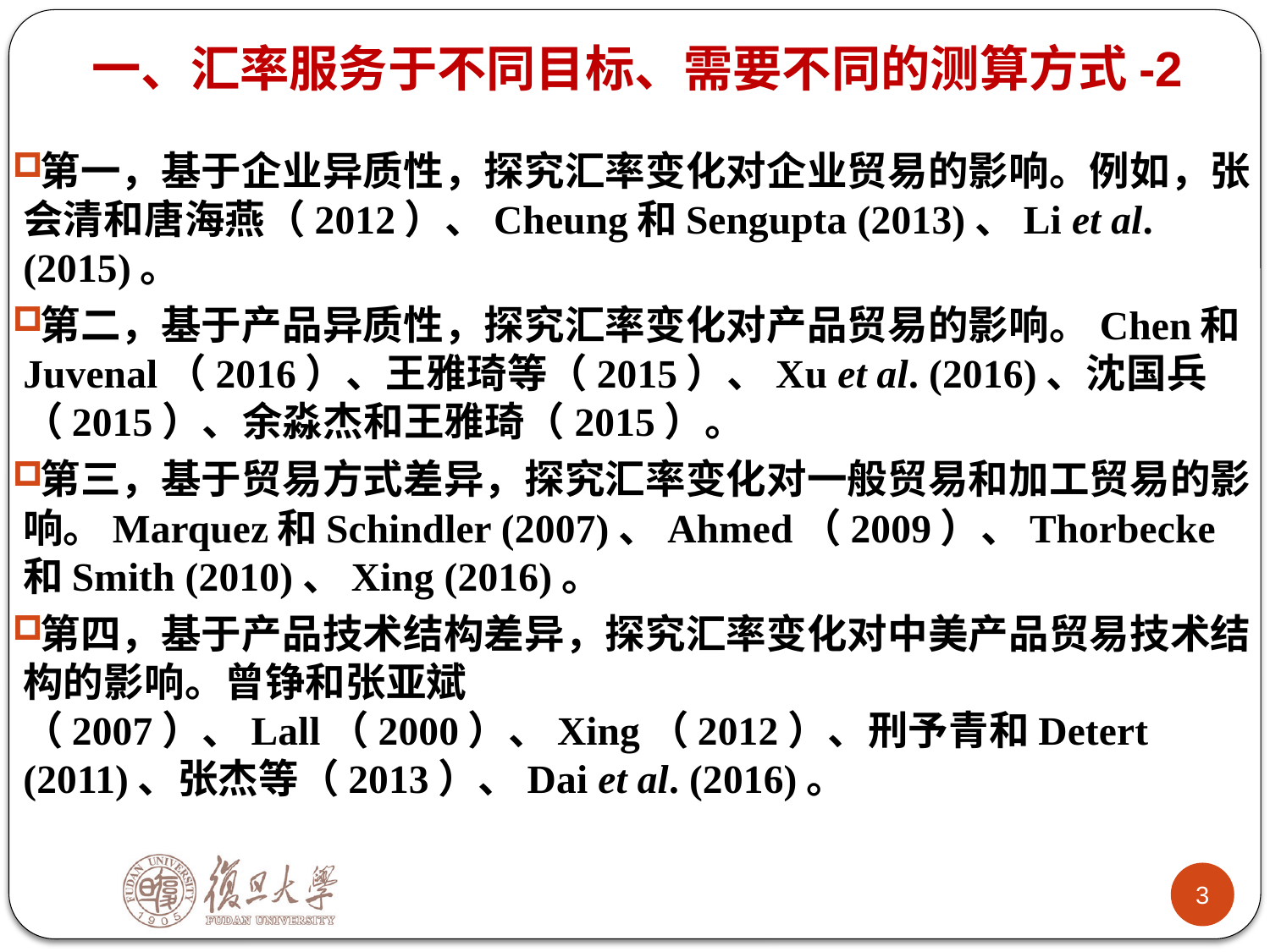

# 一、汇率服务于不同目标、需要不同的测算方式-2
第一，基于企业异质性，探究汇率变化对企业贸易的影响。例如，张会清和唐海燕（2012）、Cheung和Sengupta (2013)、Li et al. (2015)。
第二，基于产品异质性，探究汇率变化对产品贸易的影响。Chen和Juvenal（2016）、王雅琦等（2015）、Xu et al. (2016)、沈国兵（2015）、余淼杰和王雅琦（2015）。
第三，基于贸易方式差异，探究汇率变化对一般贸易和加工贸易的影响。Marquez和Schindler (2007)、Ahmed（2009）、Thorbecke 和Smith (2010)、Xing (2016)。
第四，基于产品技术结构差异，探究汇率变化对中美产品贸易技术结构的影响。曾铮和张亚斌（2007）、Lall（2000）、Xing（2012）、刑予青和Detert (2011)、张杰等（2013）、Dai et al. (2016)。

1
3